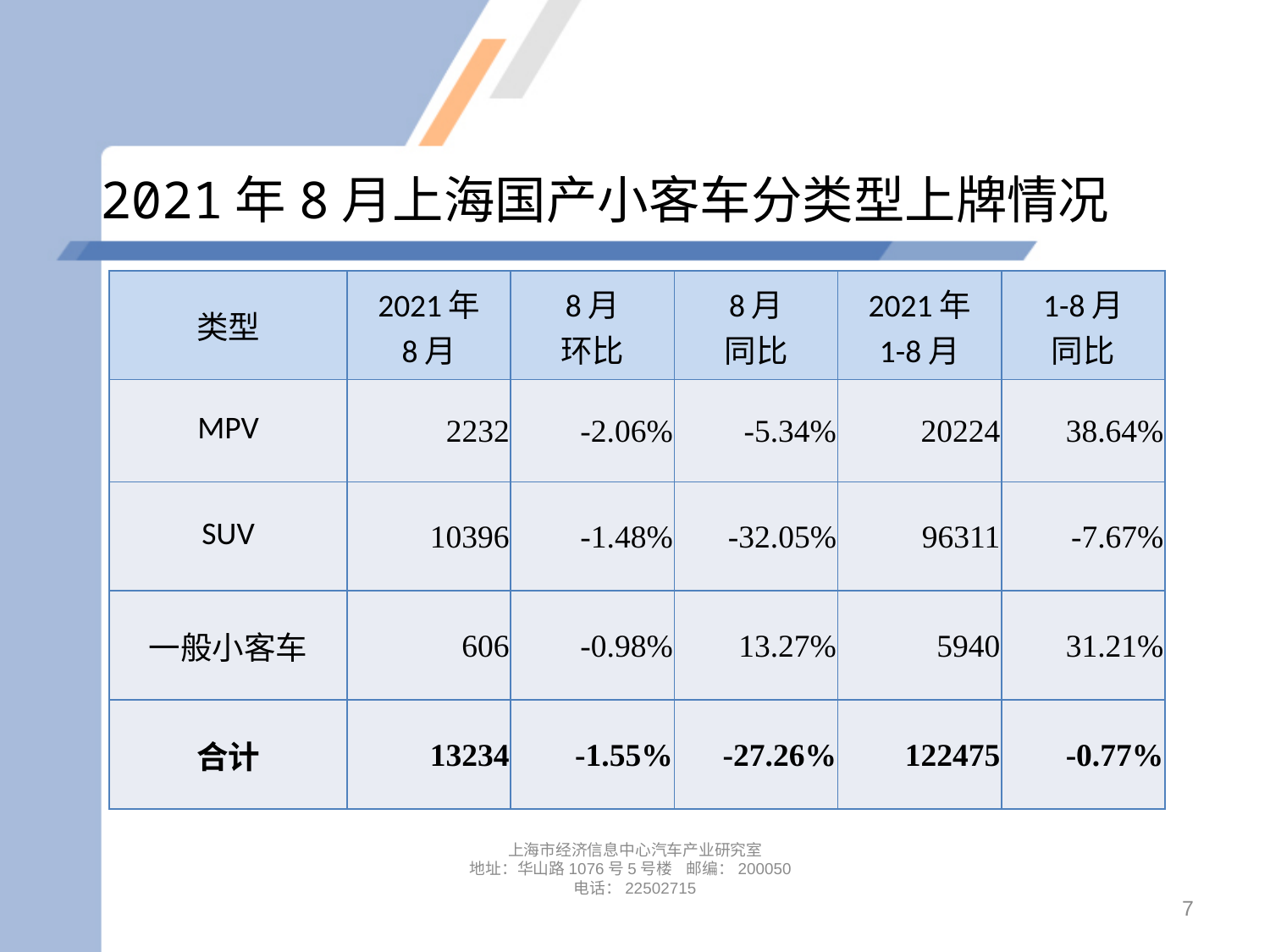

# 2021年8月上海国产小客车分类型上牌情况
| 类型 | 2021年 8月 | 8月 环比 | 8月 同比 | 2021年 1-8月 | 1-8月 同比 |
| --- | --- | --- | --- | --- | --- |
| MPV | 2232 | -2.06% | -5.34% | 20224 | 38.64% |
| SUV | 10396 | -1.48% | -32.05% | 96311 | -7.67% |
| 一般小客车 | 606 | -0.98% | 13.27% | 5940 | 31.21% |
| 合计 | 13234 | -1.55% | -27.26% | 122475 | -0.77% |
上海市经济信息中心汽车产业研究室
地址：华山路1076号5号楼    邮编：200050
电话：22502715

7